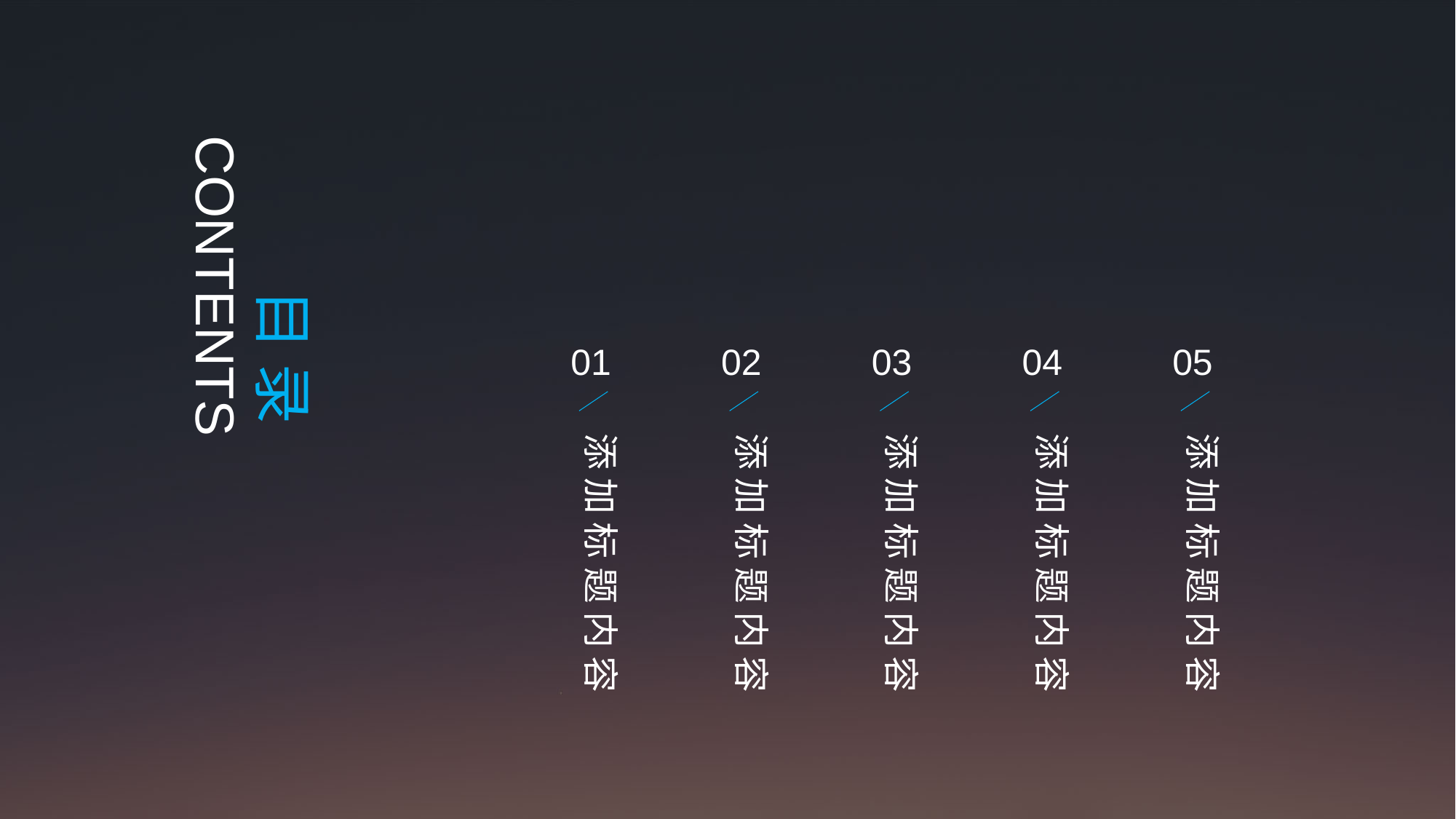

CONTENTS
目 录
01
添 加 标 题 内 容
02
添 加 标 题 内 容
03
添 加 标 题 内 容
04
添 加 标 题 内 容
05
添 加 标 题 内 容